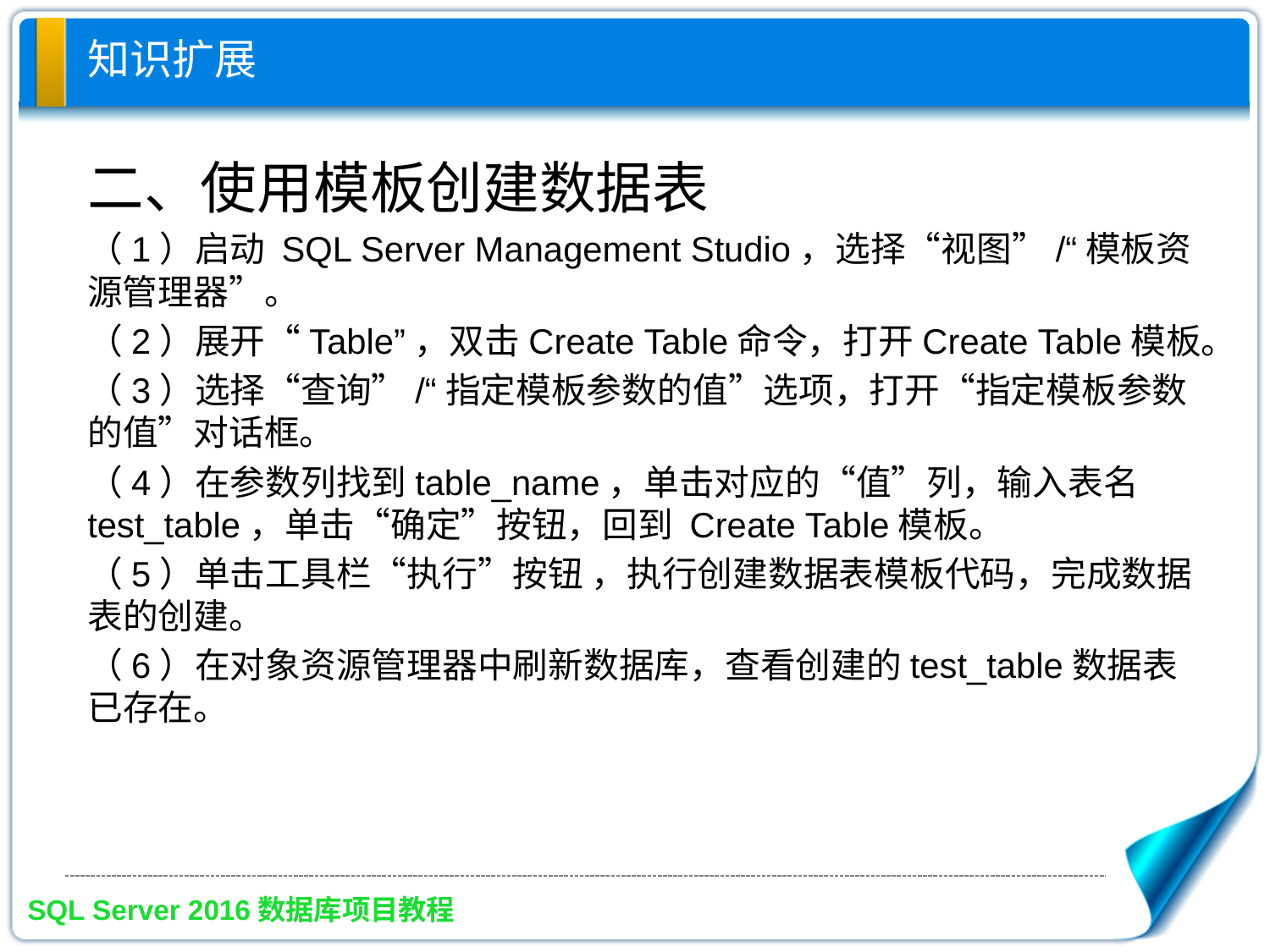

# 知识扩展
二、使用模板创建数据表
（1）启动 SQL Server Management Studio，选择“视图”/“模板资源管理器”。
（2）展开“Table”，双击Create Table命令，打开Create Table模板。
（3）选择“查询”/“指定模板参数的值”选项，打开“指定模板参数的值”对话框。
（4）在参数列找到table_name，单击对应的“值”列，输入表名test_table，单击“确定”按钮，回到 Create Table模板。
（5）单击工具栏“执行”按钮 ，执行创建数据表模板代码，完成数据表的创建。
（6）在对象资源管理器中刷新数据库，查看创建的test_table数据表已存在。